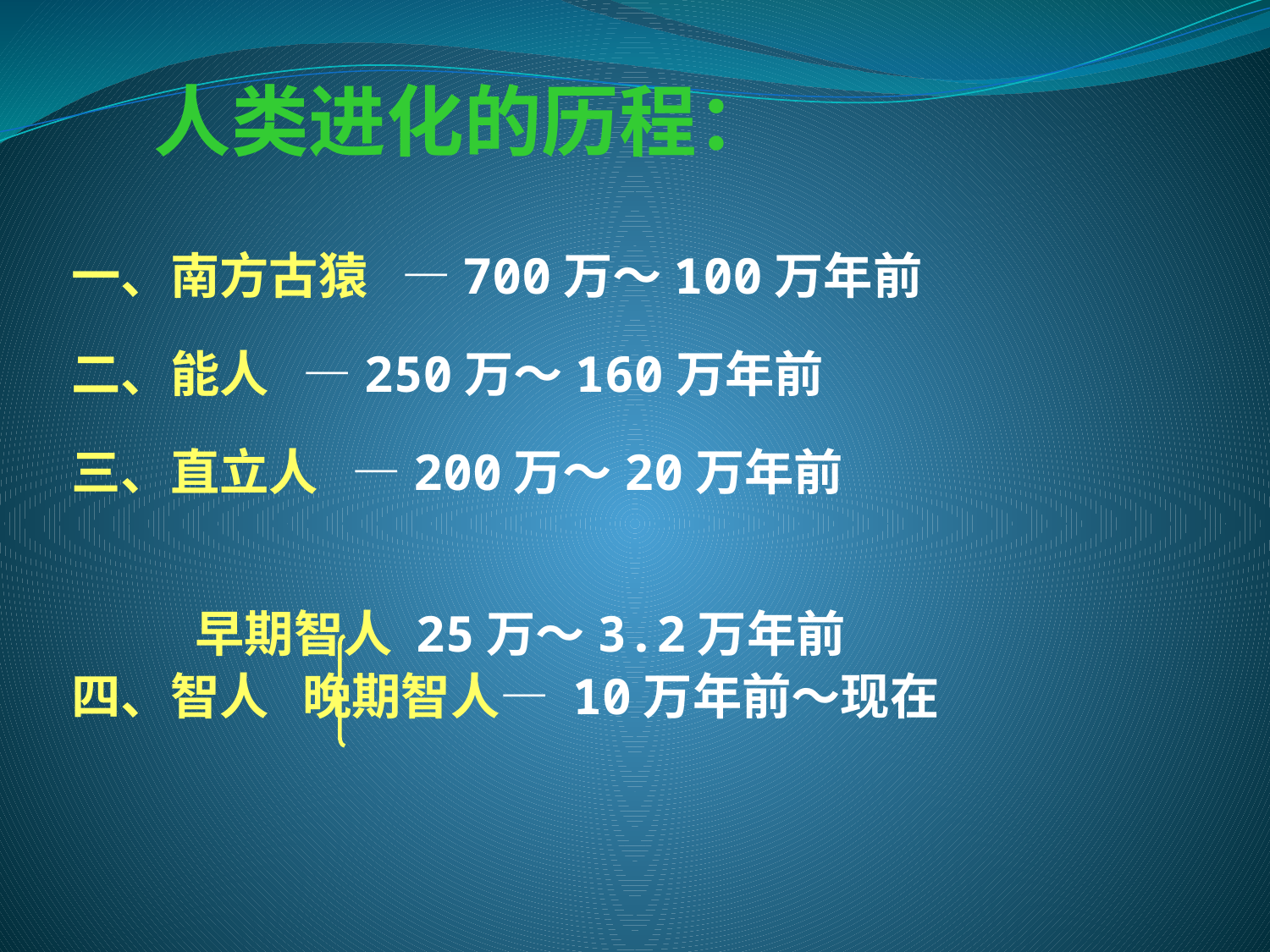

人类进化的历程：

  一、南方古猿   —700万～100万年前
  二、能人   —250万～160万年前
  三、直立人   —200万～20万年前

             早期智人 25万～3.2万年前
  四、智人   晚期智人— 10万年前～现在